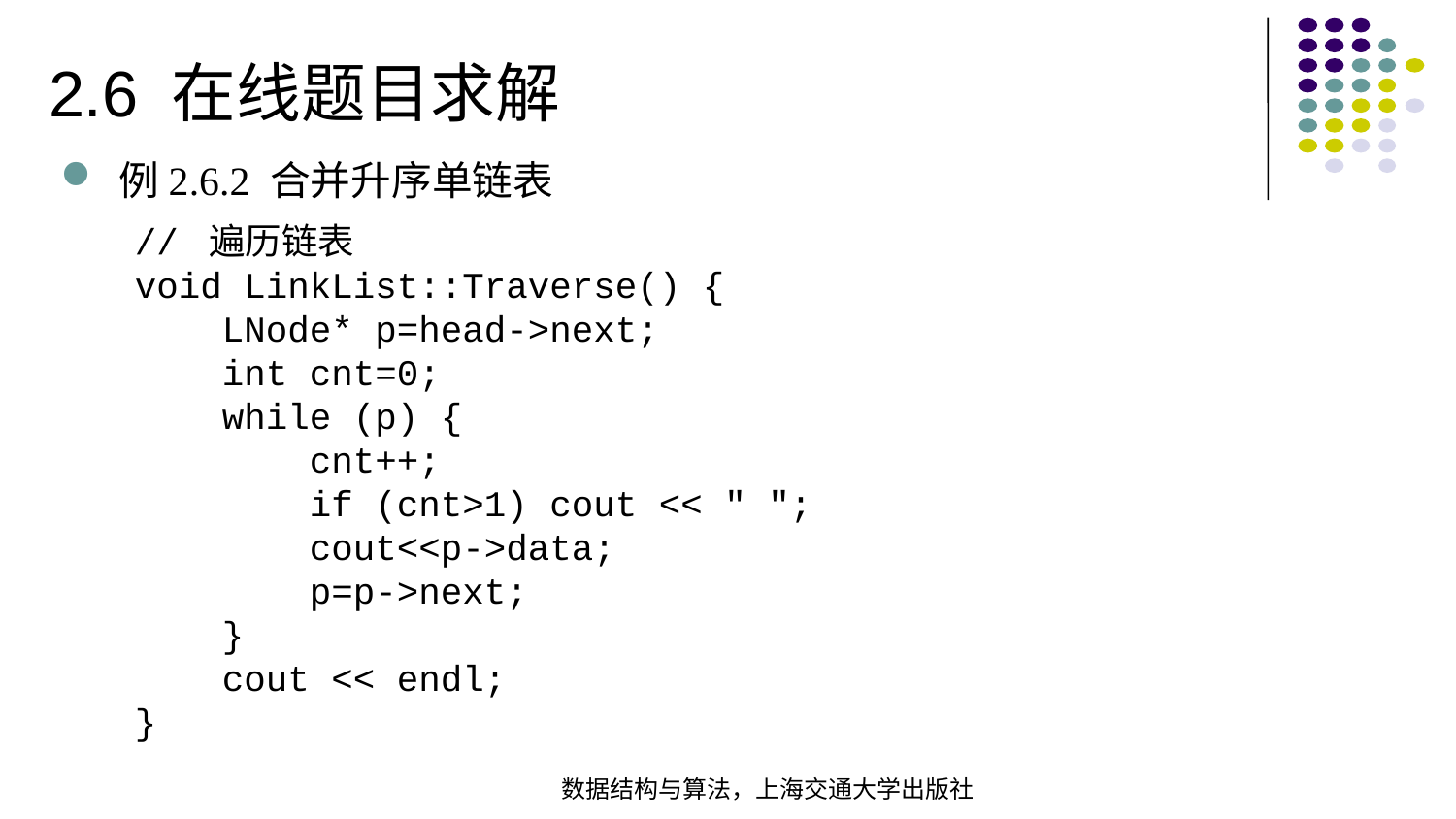

2.6 在线题目求解
例2.6.2 合并升序单链表
// 遍历链表void LinkList::Traverse() {    LNode* p=head->next;    int cnt=0;    while (p) {                cnt++;        if (cnt>1) cout << " ";        cout<<p->data;        p=p->next;     }    cout << endl;}